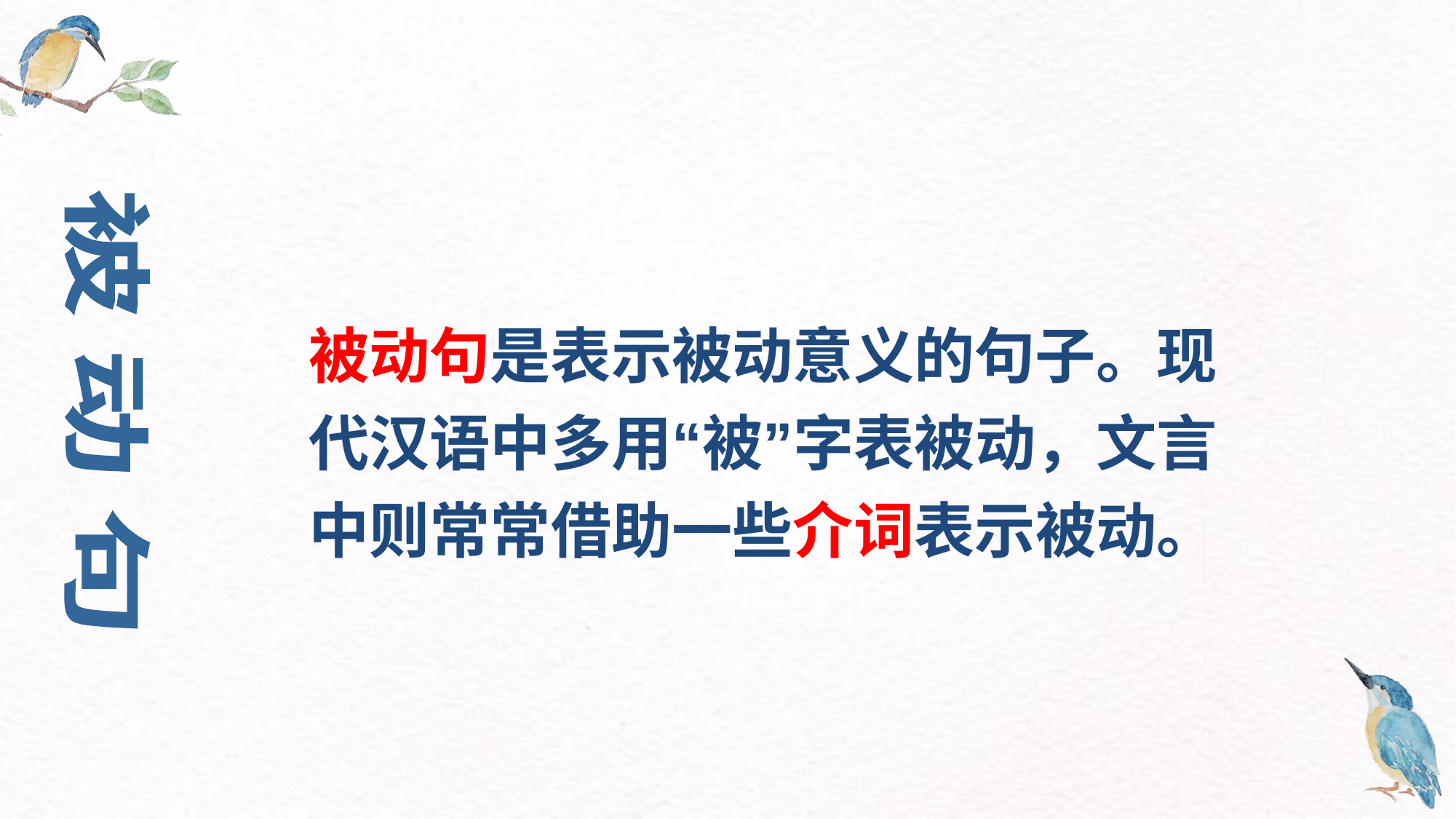

被动句是表示被动意义的句子。现代汉语中多用“被”字表被动，文言中则常常借助一些介词表示被动。
被 动 句